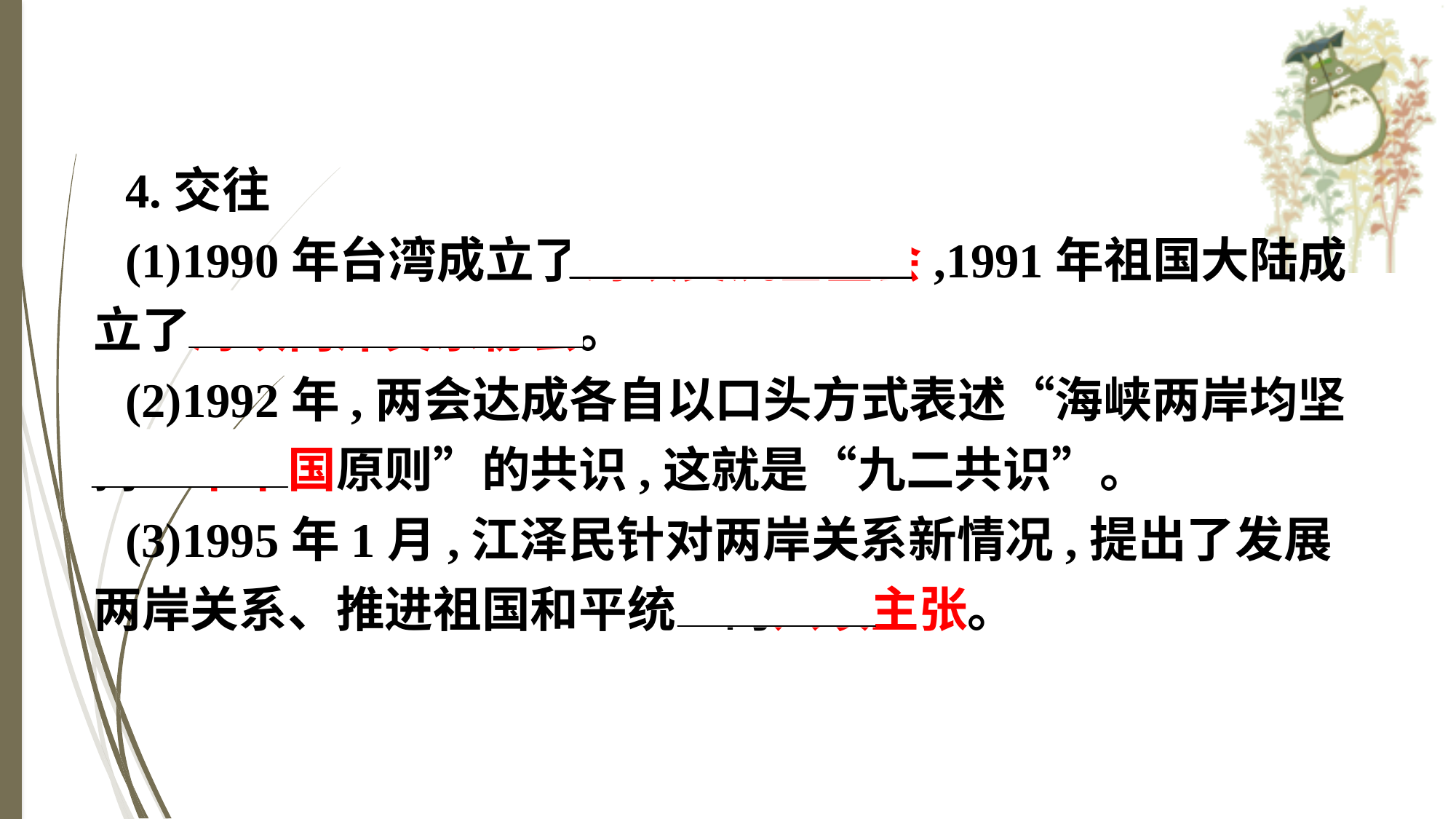

4.交往
(1)1990年台湾成立了海峡交流基金会,1991年祖国大陆成立了海峡两岸关系协会。
(2)1992年,两会达成各自以口头方式表述“海峡两岸均坚持一个中国原则”的共识,这就是“九二共识”。
(3)1995年1月,江泽民针对两岸关系新情况,提出了发展两岸关系、推进祖国和平统一的八项主张。